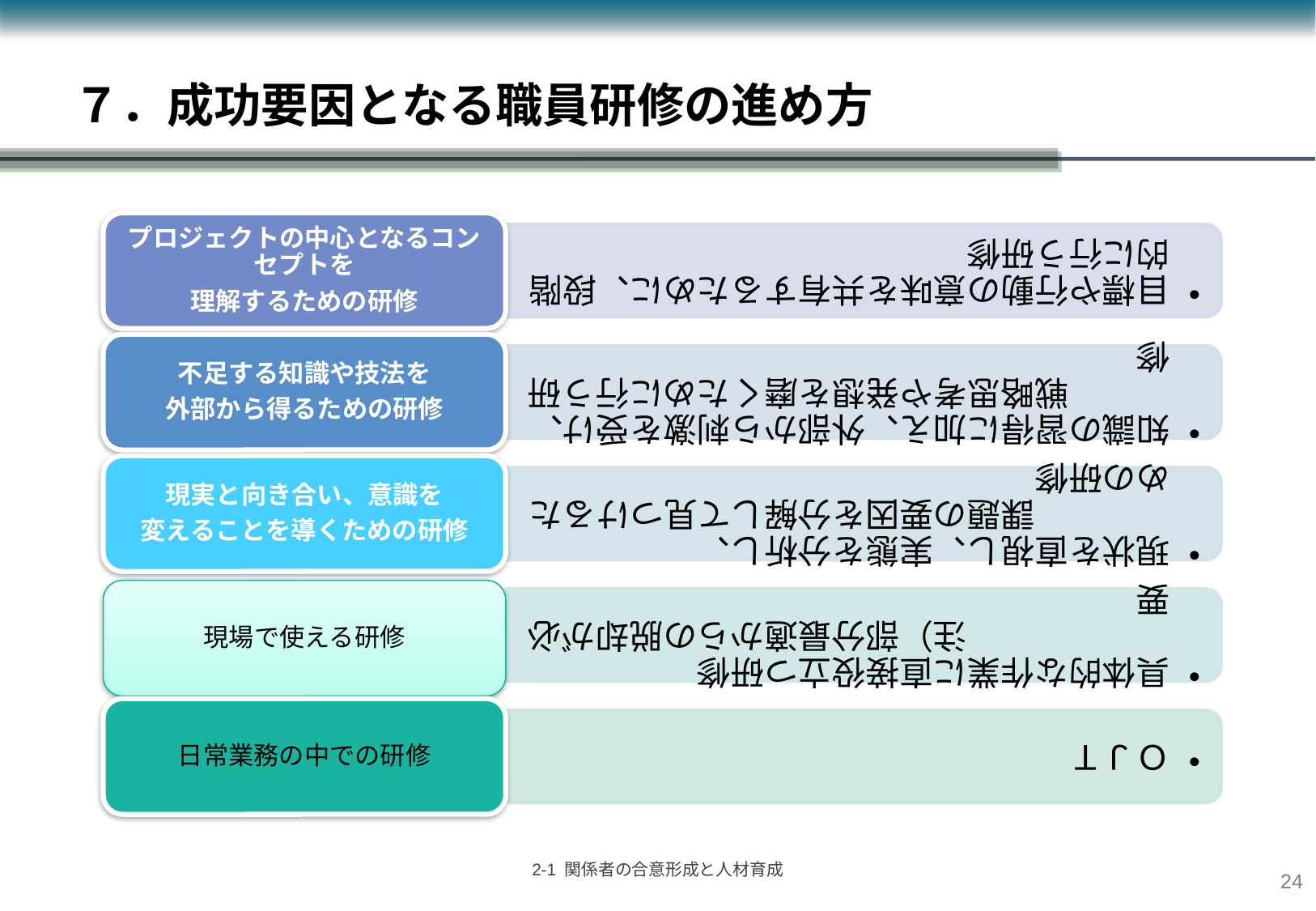

# ７．成功要因となる職員研修の進め方
目標や行動の意味を共有するために、段階的に行う研修
プロジェクトの中心となるコンセプトを
理解するための研修
知識の習得に加え、外部から刺激を受け、　　　戦略思考や発想を磨くために行う研修
不足する知識や技法を
外部から得るための研修
現状を直視し、実態を分析し、　　　　　　　　　課題の要因を分解して見つけるための研修
現実と向き合い、意識を
変えることを導くための研修
具体的な作業に直接役立つ研修　　　　　　　　　　　注）部分最適からの脱却が必要
現場で使える研修
ＯＪＴ
日常業務の中での研修
24
2-1 関係者の合意形成と人材育成